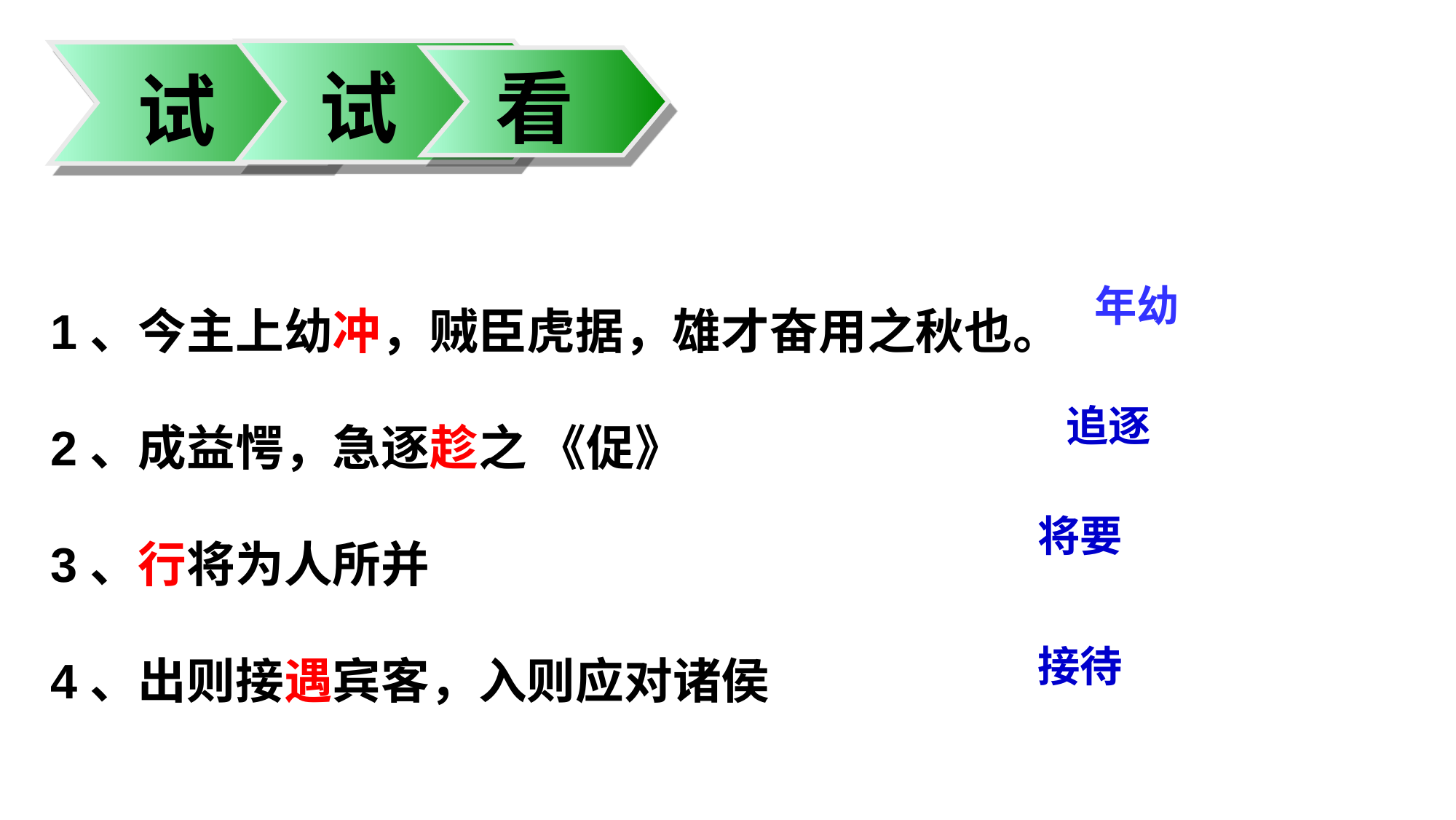

试
看
试
1、今主上幼冲，贼臣虎据，雄才奋用之秋也。
2、成益愕，急逐趁之 《促》
3、行将为人所并
4、出则接遇宾客，入则应对诸侯

年幼
追逐
将要
接待